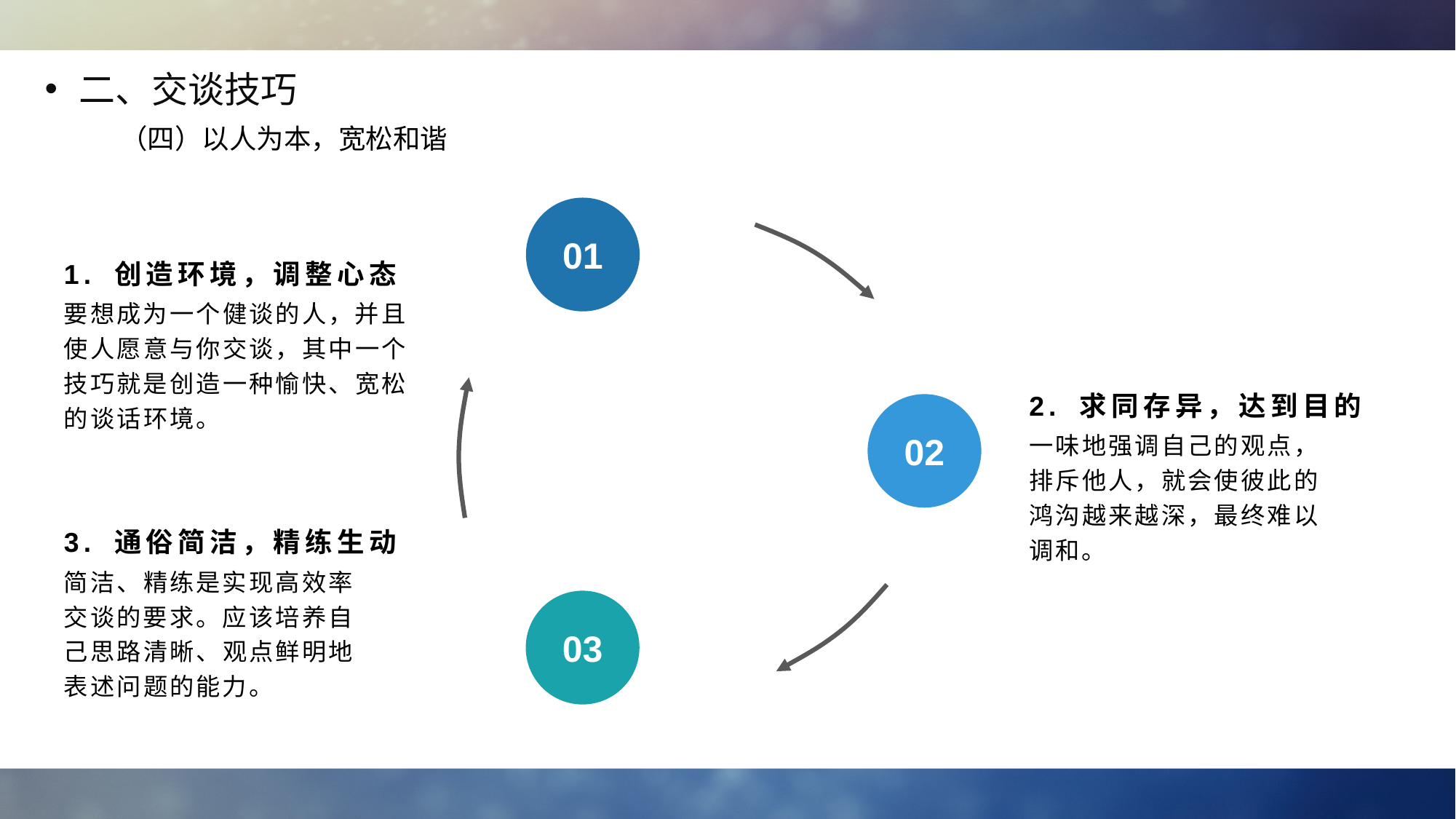

二、交谈技巧
（四）以人为本，宽松和谐

01
1. 创造环境，调整心态
要想成为一个健谈的人，并且使人愿意与你交谈，其中一个技巧就是创造一种愉快、宽松的谈话环境。
2. 求同存异，达到目的

02
一味地强调自己的观点，排斥他人，就会使彼此的鸿沟越来越深，最终难以调和。
3. 通俗简洁，精练生动

简洁、精练是实现高效率交谈的要求。应该培养自己思路清晰、观点鲜明地表述问题的能力。
03